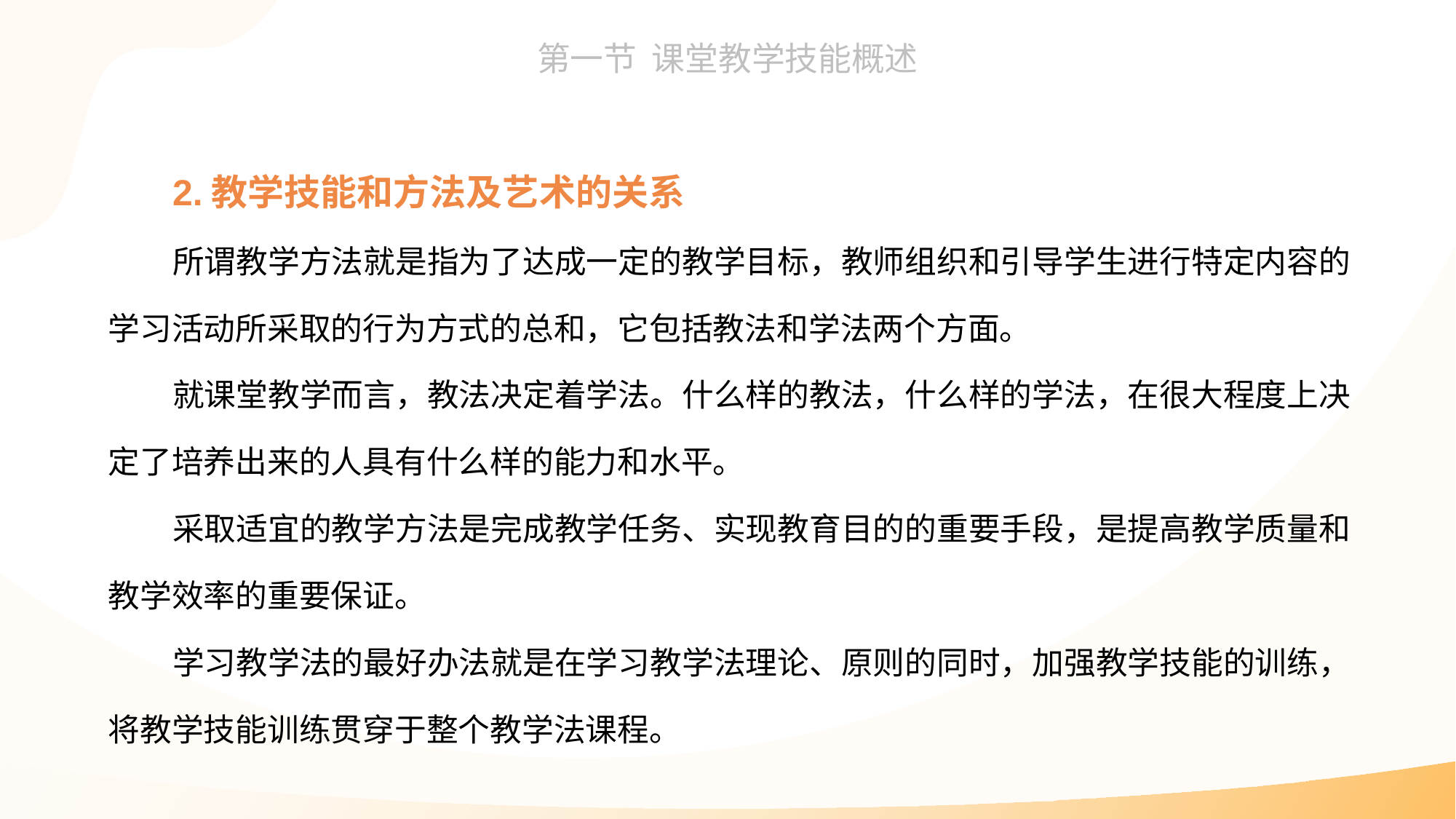

2.教学技能和方法及艺术的关系
所谓教学方法就是指为了达成一定的教学目标，教师组织和引导学生进行特定内容的学习活动所采取的行为方式的总和，它包括教法和学法两个方面。
就课堂教学而言，教法决定着学法。什么样的教法，什么样的学法，在很大程度上决定了培养出来的人具有什么样的能力和水平。
采取适宜的教学方法是完成教学任务、实现教育目的的重要手段，是提高教学质量和教学效率的重要保证。
学习教学法的最好办法就是在学习教学法理论、原则的同时，加强教学技能的训练，将教学技能训练贯穿于整个教学法课程。